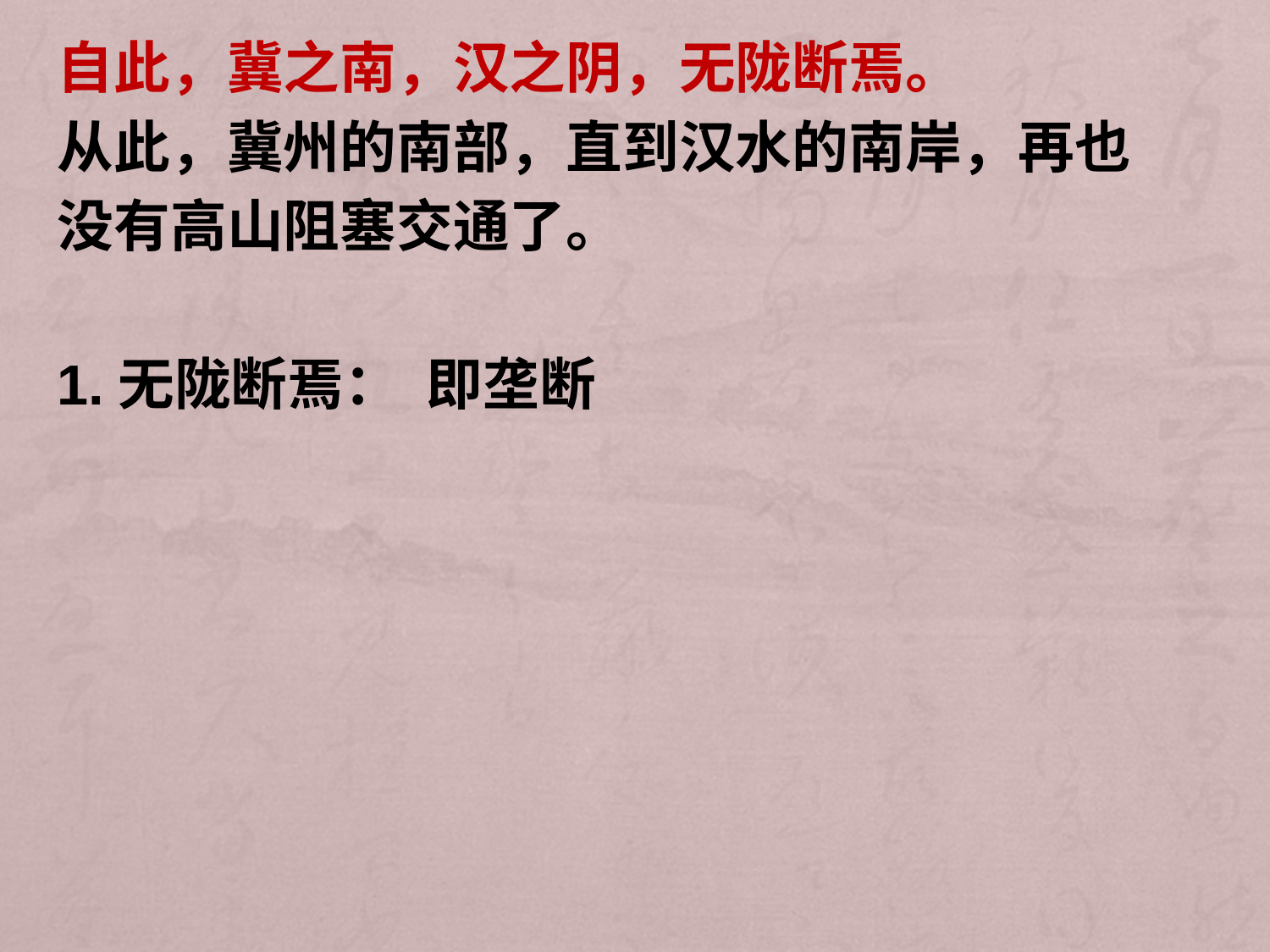

自此，冀之南，汉之阴，无陇断焉。
从此，冀州的南部，直到汉水的南岸，再也
没有高山阻塞交通了。

1.无陇断焉：  即垄断